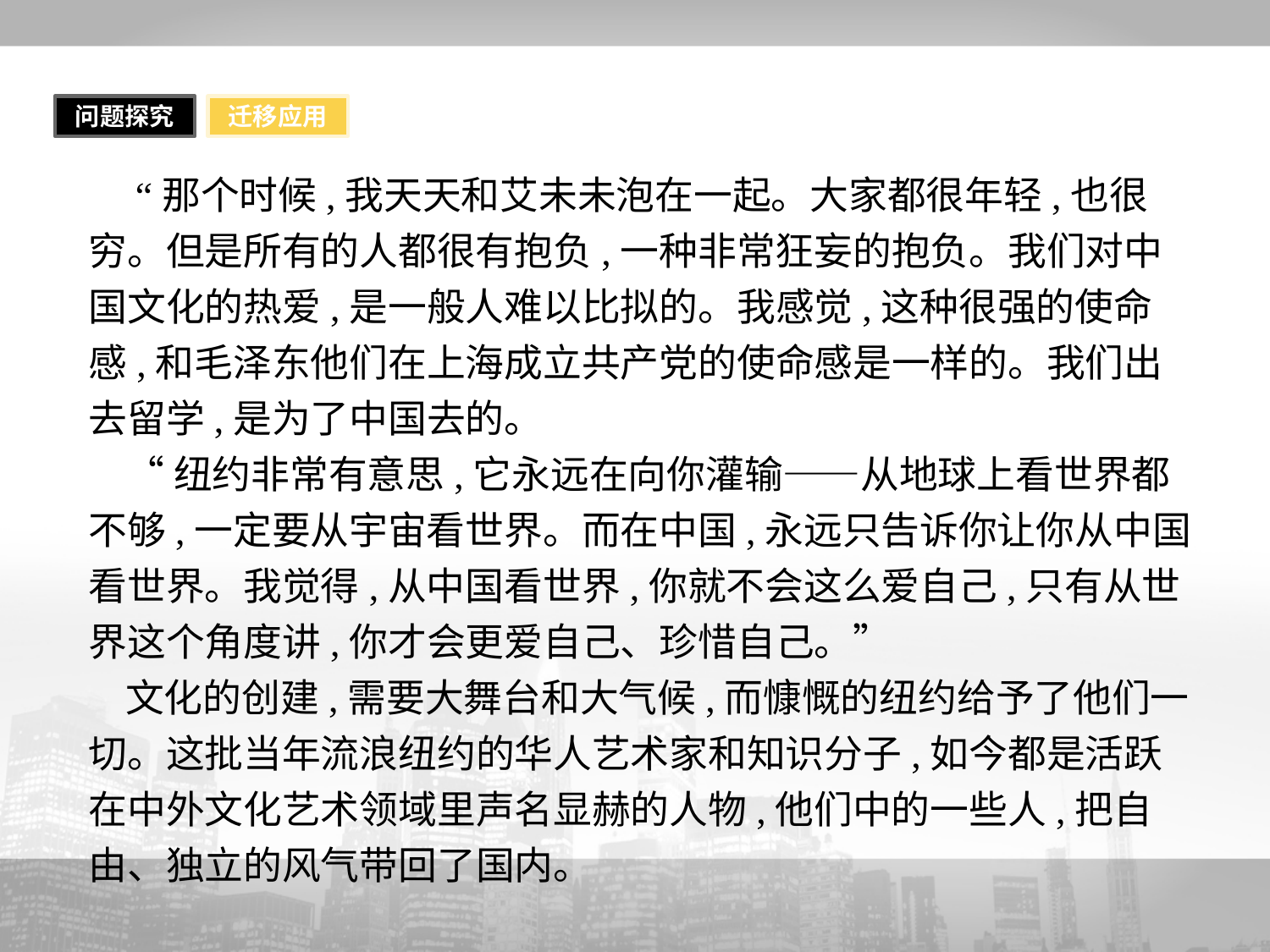

问题探究
迁移应用
 “那个时候,我天天和艾未未泡在一起。大家都很年轻,也很穷。但是所有的人都很有抱负,一种非常狂妄的抱负。我们对中国文化的热爱,是一般人难以比拟的。我感觉,这种很强的使命感,和毛泽东他们在上海成立共产党的使命感是一样的。我们出去留学,是为了中国去的。
“纽约非常有意思,它永远在向你灌输——从地球上看世界都不够,一定要从宇宙看世界。而在中国,永远只告诉你让你从中国看世界。我觉得,从中国看世界,你就不会这么爱自己,只有从世界这个角度讲,你才会更爱自己、珍惜自己。”
文化的创建,需要大舞台和大气候,而慷慨的纽约给予了他们一切。这批当年流浪纽约的华人艺术家和知识分子,如今都是活跃在中外文化艺术领域里声名显赫的人物,他们中的一些人,把自由、独立的风气带回了国内。